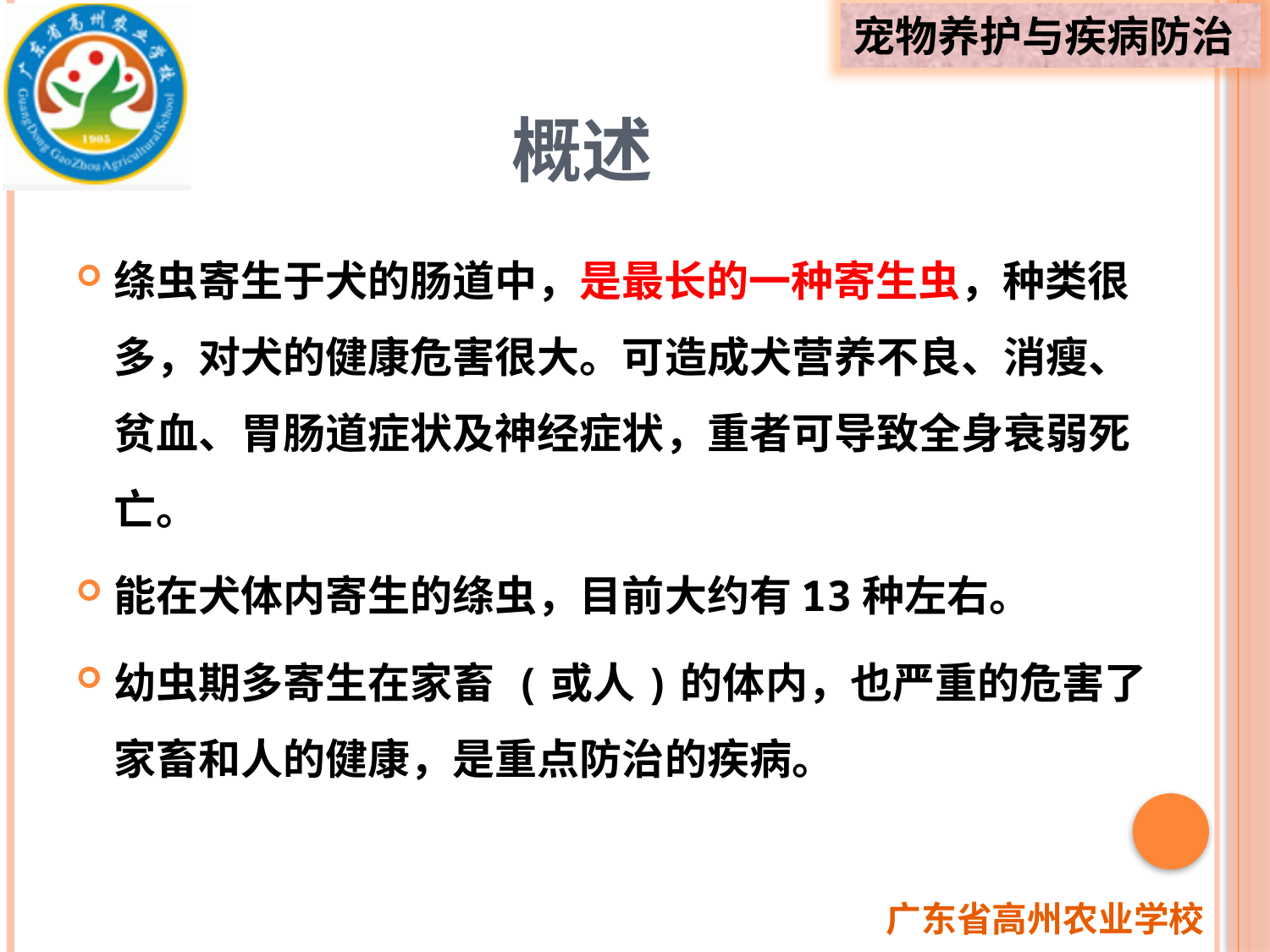

# 概述
绦虫寄生于犬的肠道中，是最长的一种寄生虫，种类很多，对犬的健康危害很大。可造成犬营养不良、消瘦、贫血、胃肠道症状及神经症状，重者可导致全身衰弱死亡。
能在犬体内寄生的绦虫，目前大约有13种左右。
幼虫期多寄生在家畜 (或人)的体内，也严重的危害了家畜和人的健康，是重点防治的疾病。